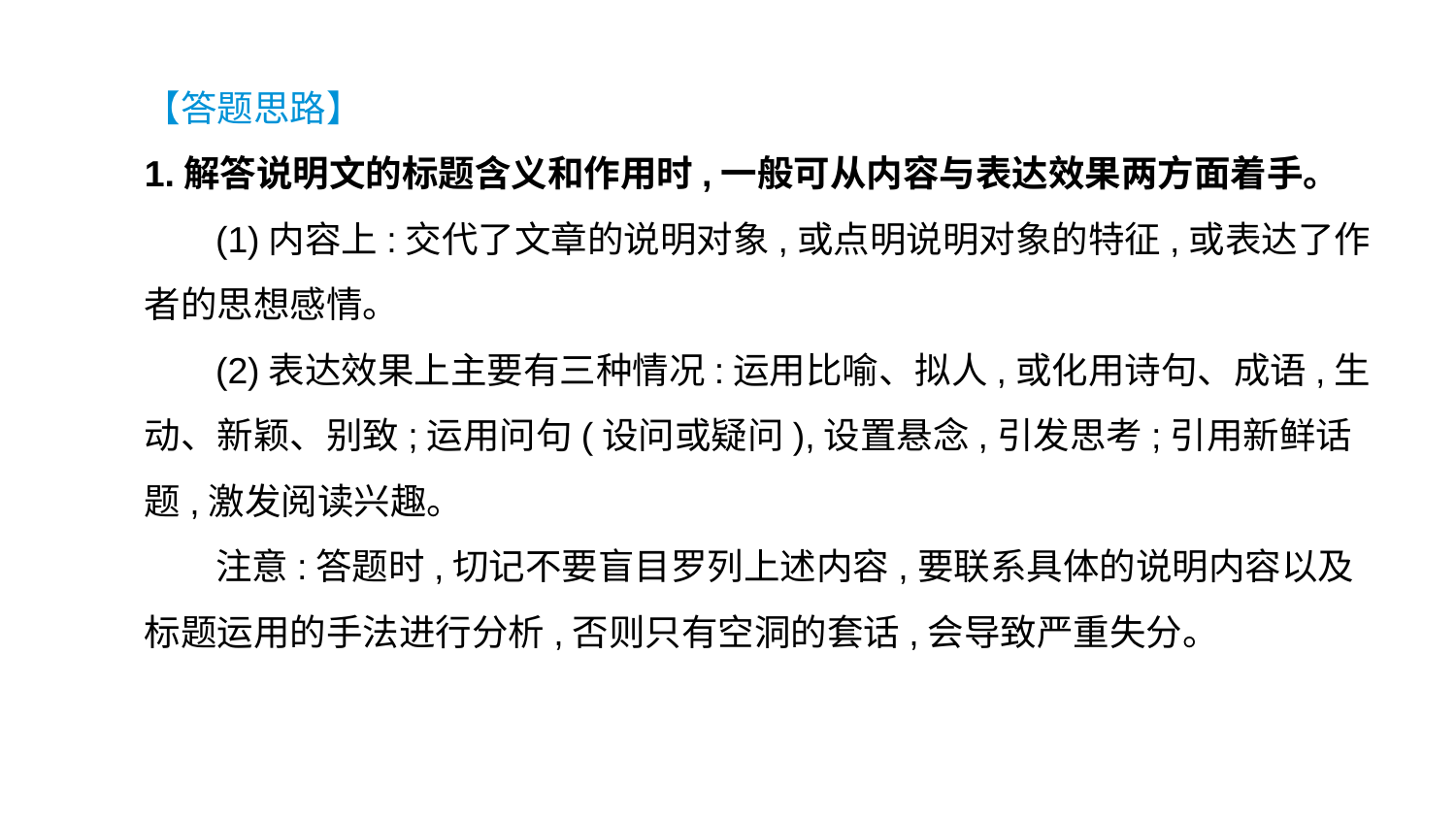

【答题思路】
1.解答说明文的标题含义和作用时,一般可从内容与表达效果两方面着手。
(1)内容上:交代了文章的说明对象,或点明说明对象的特征,或表达了作者的思想感情。
(2)表达效果上主要有三种情况:运用比喻、拟人,或化用诗句、成语,生动、新颖、别致;运用问句(设问或疑问),设置悬念,引发思考;引用新鲜话题,激发阅读兴趣。
注意:答题时,切记不要盲目罗列上述内容,要联系具体的说明内容以及标题运用的手法进行分析,否则只有空洞的套话,会导致严重失分。